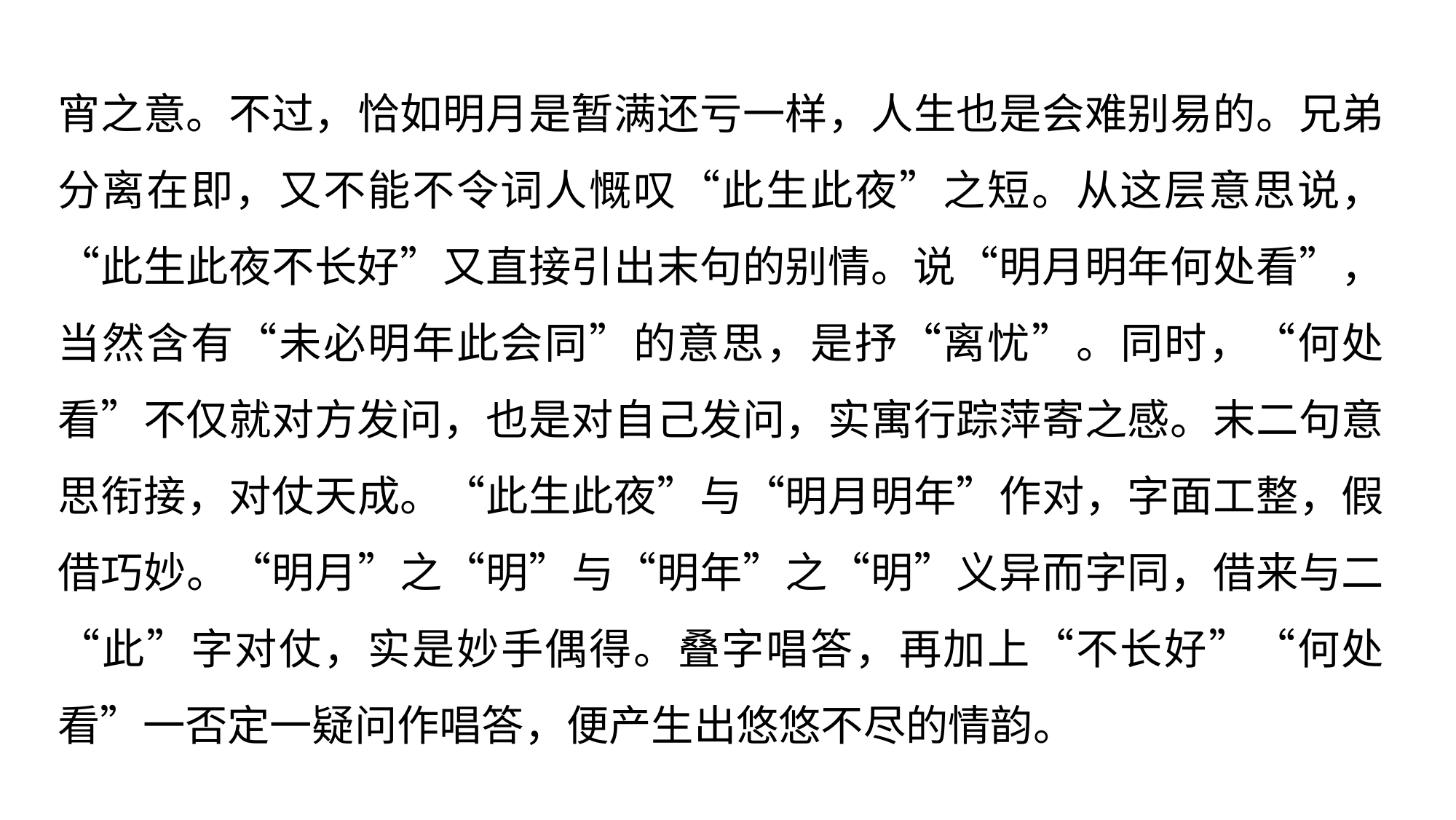

宵之意。不过，恰如明月是暂满还亏一样，人生也是会难别易的。兄弟分离在即，又不能不令词人慨叹“此生此夜”之短。从这层意思说，“此生此夜不长好”又直接引出末句的别情。说“明月明年何处看”，当然含有“未必明年此会同”的意思，是抒“离忧”。同时，“何处看”不仅就对方发问，也是对自己发问，实寓行踪萍寄之感。末二句意思衔接，对仗天成。“此生此夜”与“明月明年”作对，字面工整，假借巧妙。“明月”之“明”与“明年”之“明”义异而字同，借来与二“此”字对仗，实是妙手偶得。叠字唱答，再加上“不长好”“何处看”一否定一疑问作唱答，便产生出悠悠不尽的情韵。